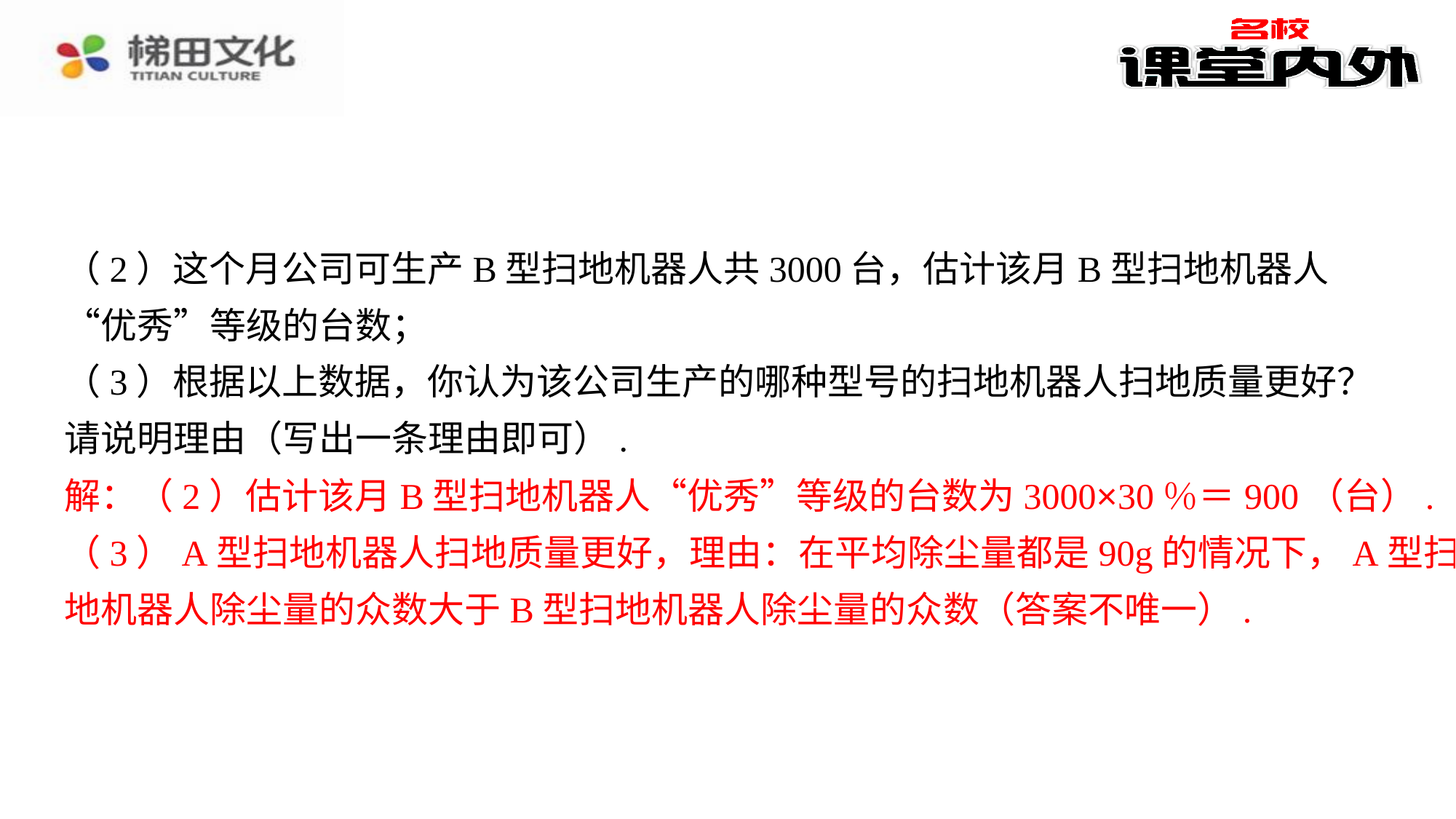

（2）这个月公司可生产B型扫地机器人共3000台，估计该月B型扫地机器人“优秀”等级的台数；
（3）根据以上数据，你认为该公司生产的哪种型号的扫地机器人扫地质量更好？请说明理由（写出一条理由即可）.
解：（2）估计该月B型扫地机器人“优秀”等级的台数为3000×30％＝900（台）.⁠
（3）A型扫地机器人扫地质量更好，理由：在平均除尘量都是90g的情况下，A型扫地机器人除尘量的众数大于B型扫地机器人除尘量的众数（答案不唯一）.⁠
解：（2）估计该月B型扫地机器人“优秀”等级的台数为3000×30％＝900（台）.
（3）A型扫地机器人扫地质量更好，理由：在平均除尘量都是90g的情况下，A型扫
地机器人除尘量的众数大于B型扫地机器人除尘量的众数（答案不唯一）.